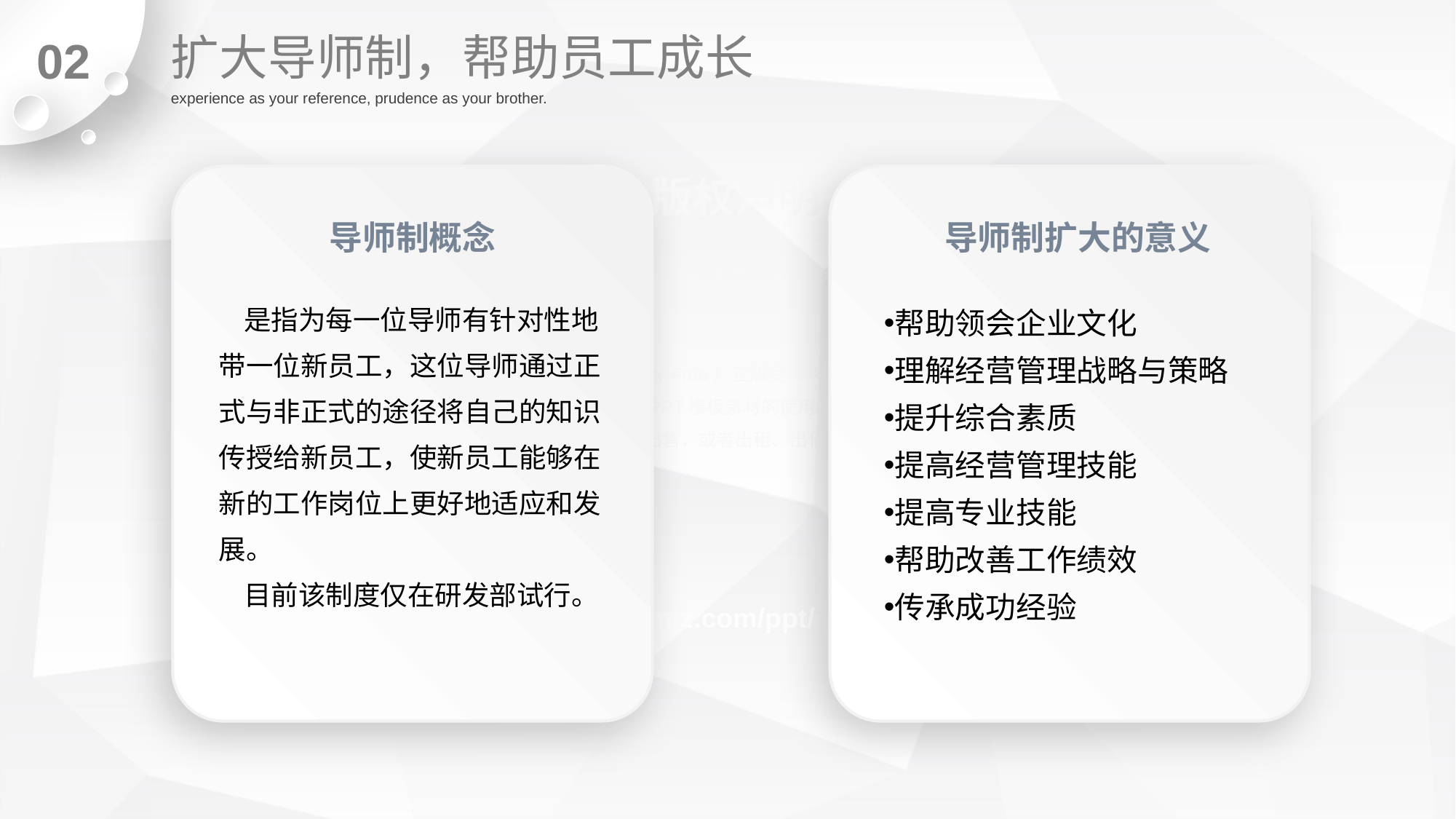

扩大导师制，帮助员工成长
02

experience as your reference, prudence as your brother.

导师制概念

   是指为每一位导师有针对性地带一位新员工，这位导师通过正式与非正式的途径将自己的知识传授给新员工，使新员工能够在新的工作岗位上更好地适应和发展。
   目前该制度仅在研发部试行。
导师制扩大的意义

帮助领会企业文化
理解经营管理战略与策略
提升综合素质
提高经营管理技能
提高专业技能
帮助改善工作绩效
传承成功经验
延时符